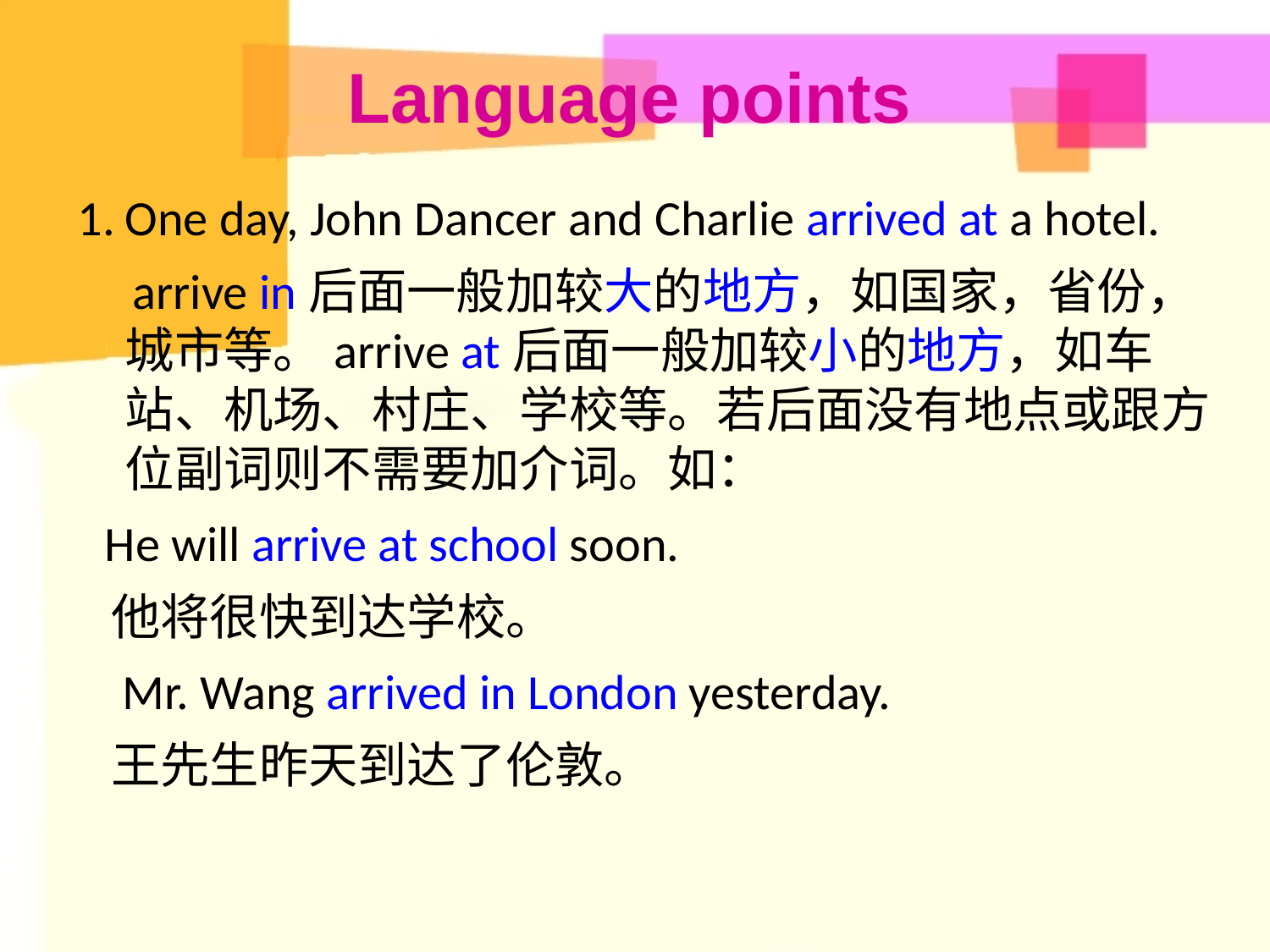

Language points
One day, John Dancer and Charlie arrived at a hotel.
    arrive in后面一般加较大的地方，如国家，省份，城市等。arrive at后面一般加较小的地方，如车站、机场、村庄、学校等。若后面没有地点或跟方位副词则不需要加介词。如：
  He will arrive at school soon.
  他将很快到达学校。
    Mr. Wang arrived in London yesterday.
  王先生昨天到达了伦敦。